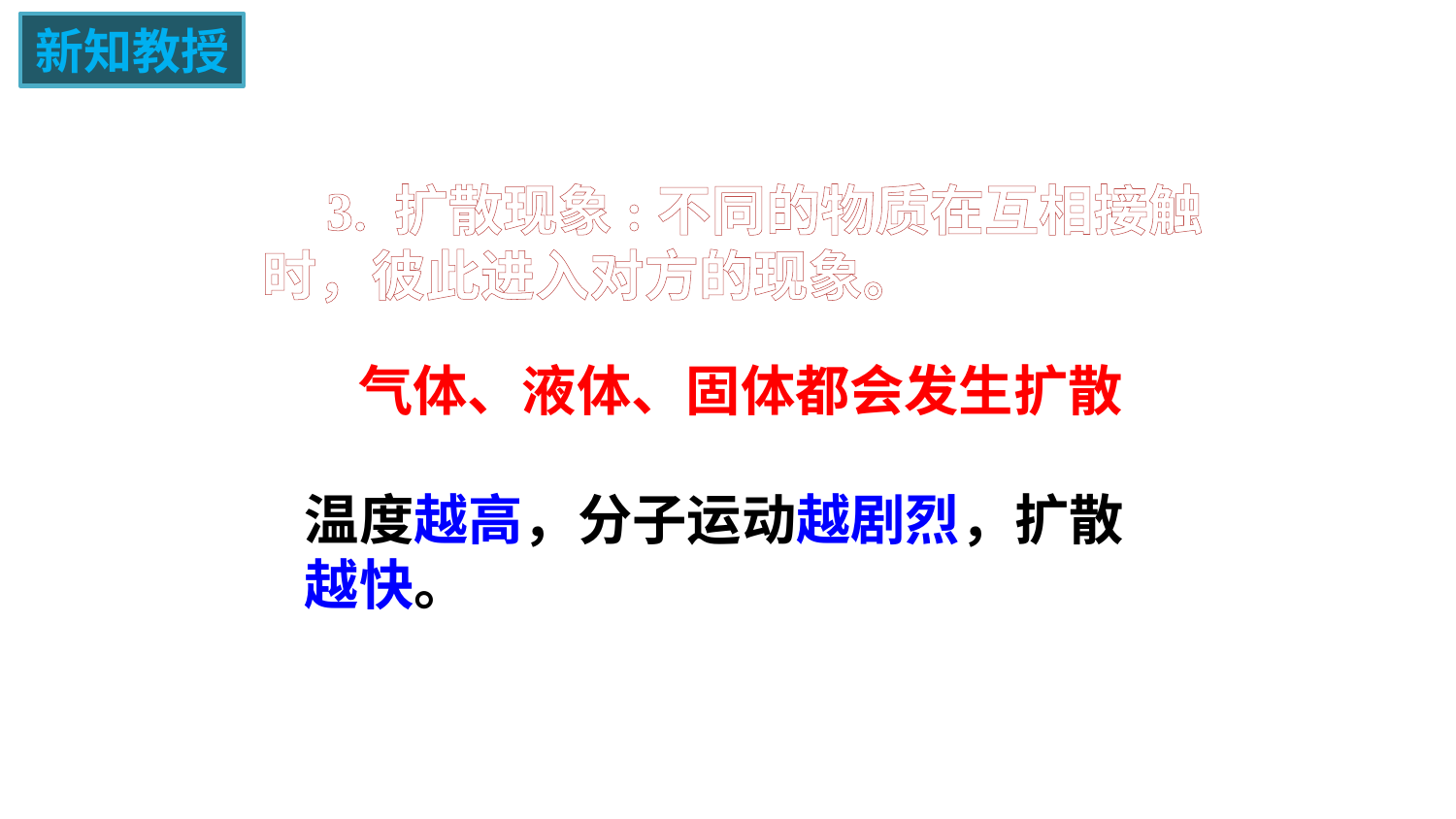

新知教授
      3. 扩散现象:不同的物质在互相接触时，彼此进入对方的现象。
        气体、液体、固体都会发生扩散
温度越高，分子运动越剧烈，扩散越快。